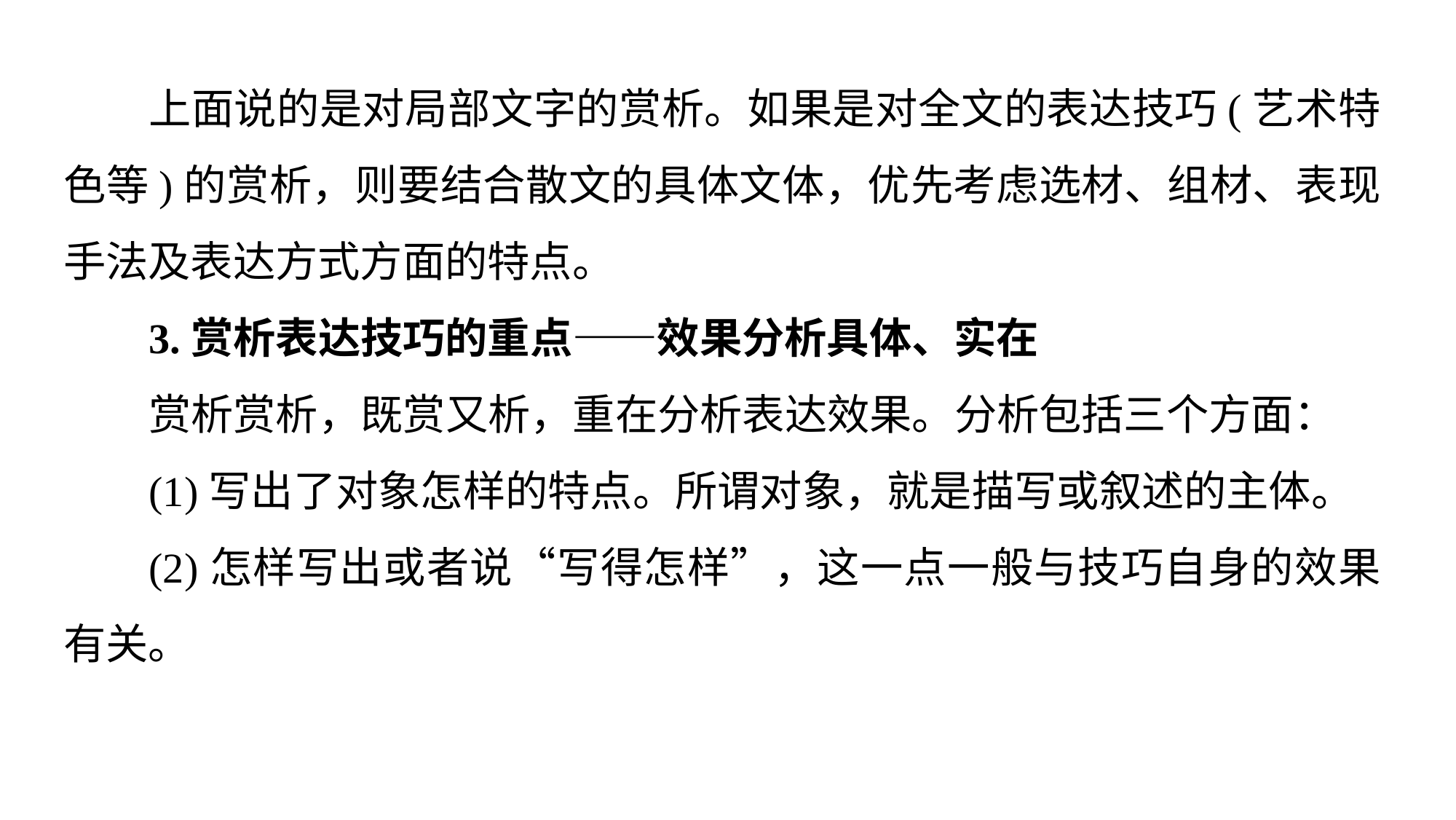

上面说的是对局部文字的赏析。如果是对全文的表达技巧(艺术特色等)的赏析，则要结合散文的具体文体，优先考虑选材、组材、表现手法及表达方式方面的特点。
3.赏析表达技巧的重点——效果分析具体、实在
赏析赏析，既赏又析，重在分析表达效果。分析包括三个方面：
(1)写出了对象怎样的特点。所谓对象，就是描写或叙述的主体。
(2)怎样写出或者说“写得怎样”，这一点一般与技巧自身的效果有关。